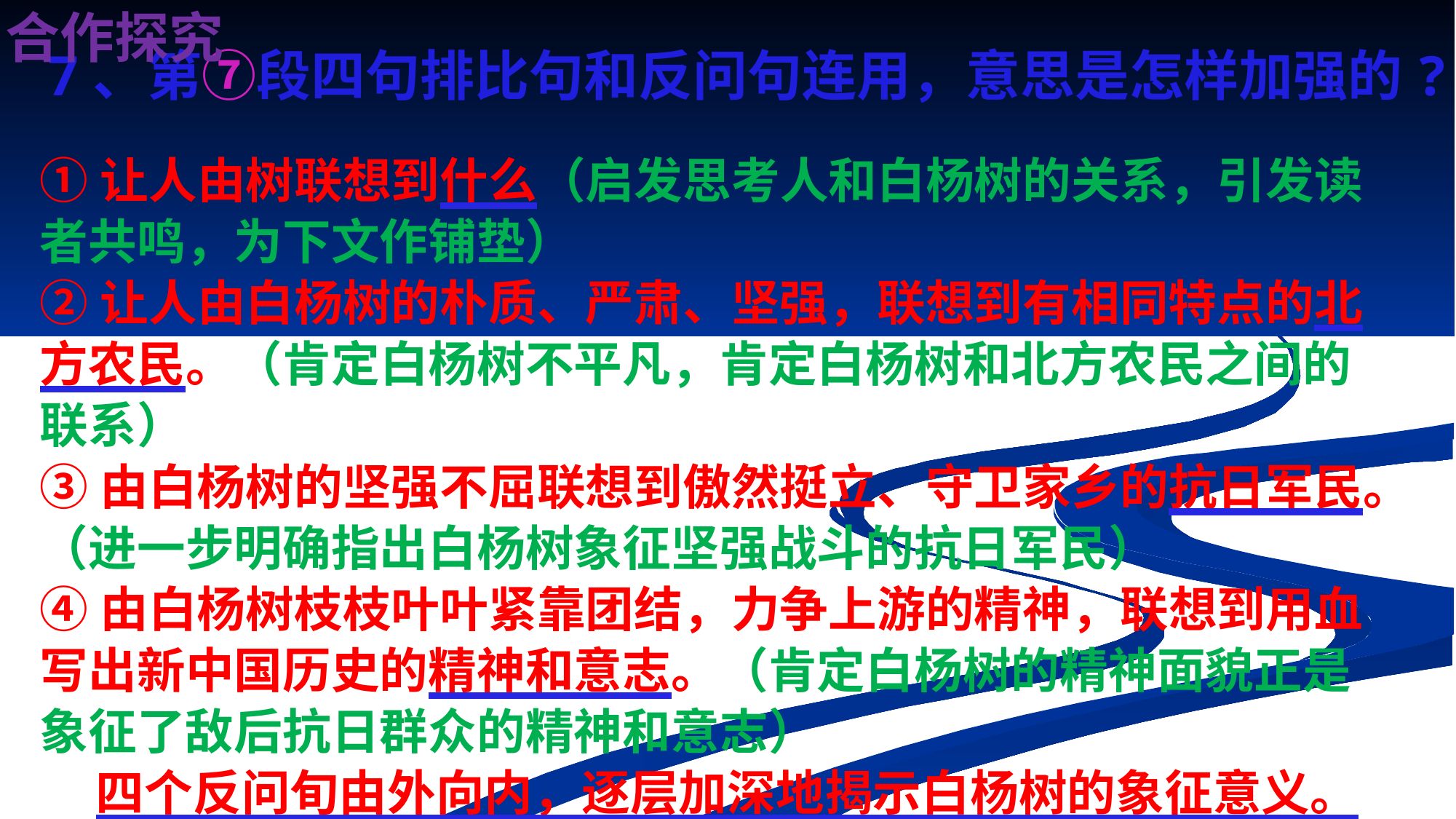

合作探究
7、第⑦段四句排比句和反问句连用，意思是怎样加强的?
①让人由树联想到什么（启发思考人和白杨树的关系，引发读者共鸣，为下文作铺垫）
②让人由白杨树的朴质、严肃、坚强，联想到有相同特点的北方农民。（肯定白杨树不平凡，肯定白杨树和北方农民之间的联系）
③由白杨树的坚强不屈联想到傲然挺立、守卫家乡的抗日军民。（进一步明确指出白杨树象征坚强战斗的抗日军民）
④由白杨树枝枝叶叶紧靠团结，力争上游的精神，联想到用血写出新中国历史的精神和意志。（肯定白杨树的精神面貌正是象征了敌后抗日群众的精神和意志）
    四个反问旬由外向内，逐层加深地揭示白杨树的象征意义。